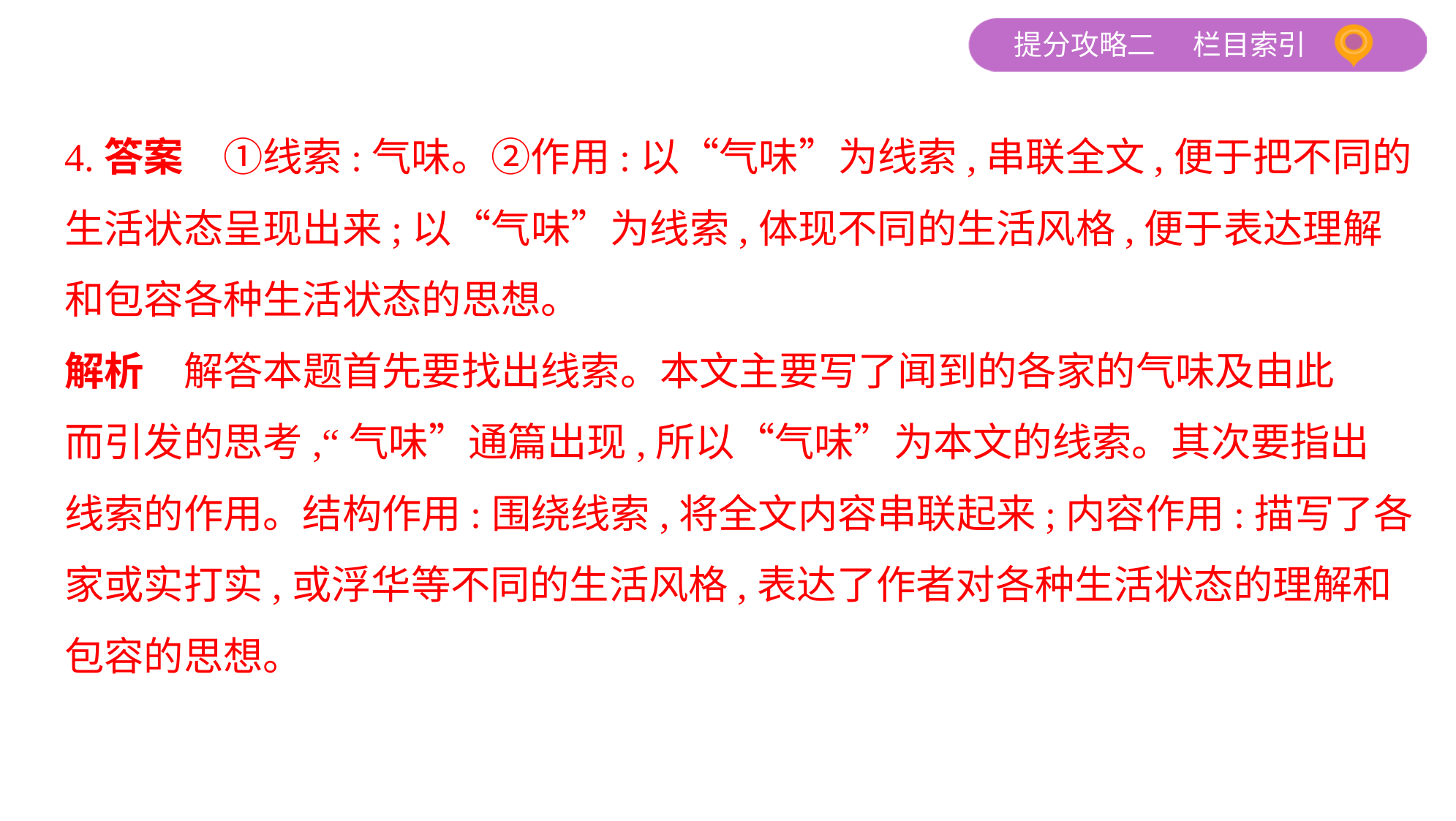

4.答案　①线索:气味。②作用:以“气味”为线索,串联全文,便于把不同的
生活状态呈现出来;以“气味”为线索,体现不同的生活风格,便于表达理解
和包容各种生活状态的思想。
解析　解答本题首先要找出线索。本文主要写了闻到的各家的气味及由此
而引发的思考,“气味”通篇出现,所以“气味”为本文的线索。其次要指出
线索的作用。结构作用:围绕线索,将全文内容串联起来;内容作用:描写了各
家或实打实,或浮华等不同的生活风格,表达了作者对各种生活状态的理解和
包容的思想。